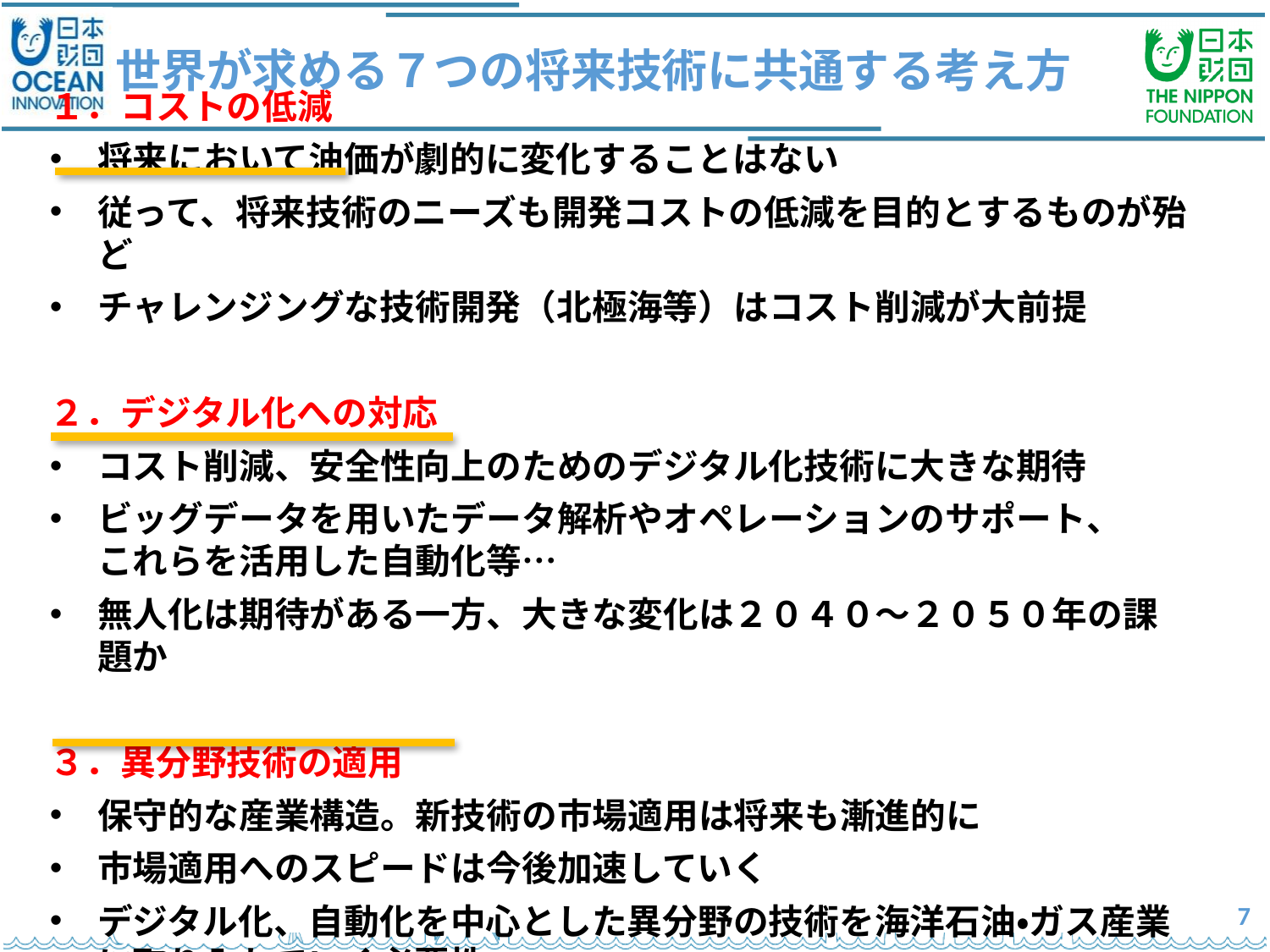

# 世界が求める７つの将来技術に共通する考え方
１．コストの低減
将来において油価が劇的に変化することはない
従って、将来技術のニーズも開発コストの低減を目的とするものが殆ど
チャレンジングな技術開発（北極海等）はコスト削減が大前提

２．デジタル化への対応
コスト削減、安全性向上のためのデジタル化技術に大きな期待
ビッグデータを用いたデータ解析やオペレーションのサポート、
これらを活用した自動化等…
無人化は期待がある一方、大きな変化は２０４０～２０５０年の課題か

３．異分野技術の適用
保守的な産業構造。新技術の市場適用は将来も漸進的に
市場適用へのスピードは今後加速していく
デジタル化、自動化を中心とした異分野の技術を海洋石油・ガス産業に取り入れていく必要性